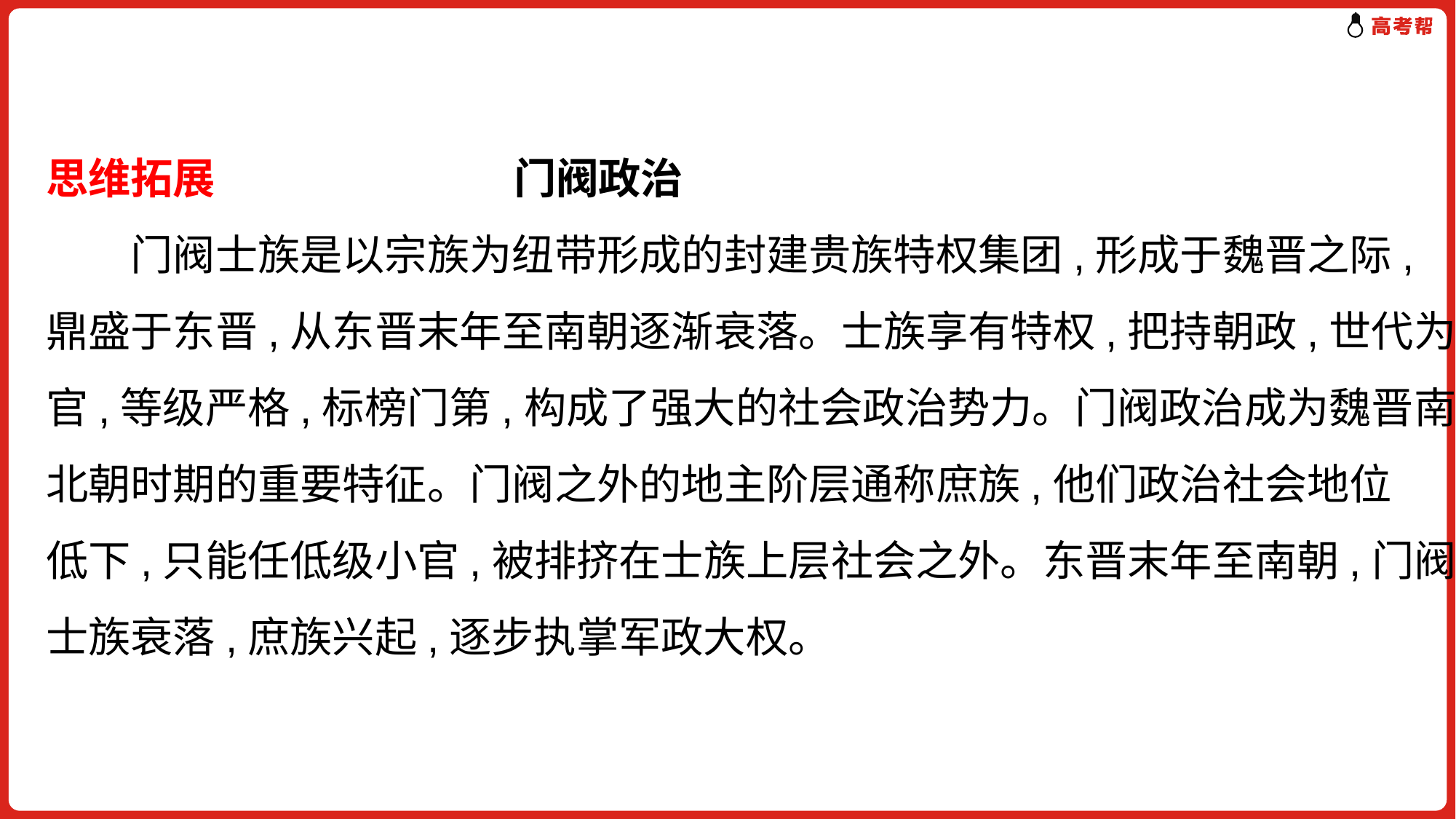

思维拓展                               门阀政治
　　门阀士族是以宗族为纽带形成的封建贵族特权集团,形成于魏晋之际,
鼎盛于东晋,从东晋末年至南朝逐渐衰落。士族享有特权,把持朝政,世代为
官,等级严格,标榜门第,构成了强大的社会政治势力。门阀政治成为魏晋南
北朝时期的重要特征。门阀之外的地主阶层通称庶族,他们政治社会地位
低下,只能任低级小官,被排挤在士族上层社会之外。东晋末年至南朝,门阀
士族衰落,庶族兴起,逐步执掌军政大权。